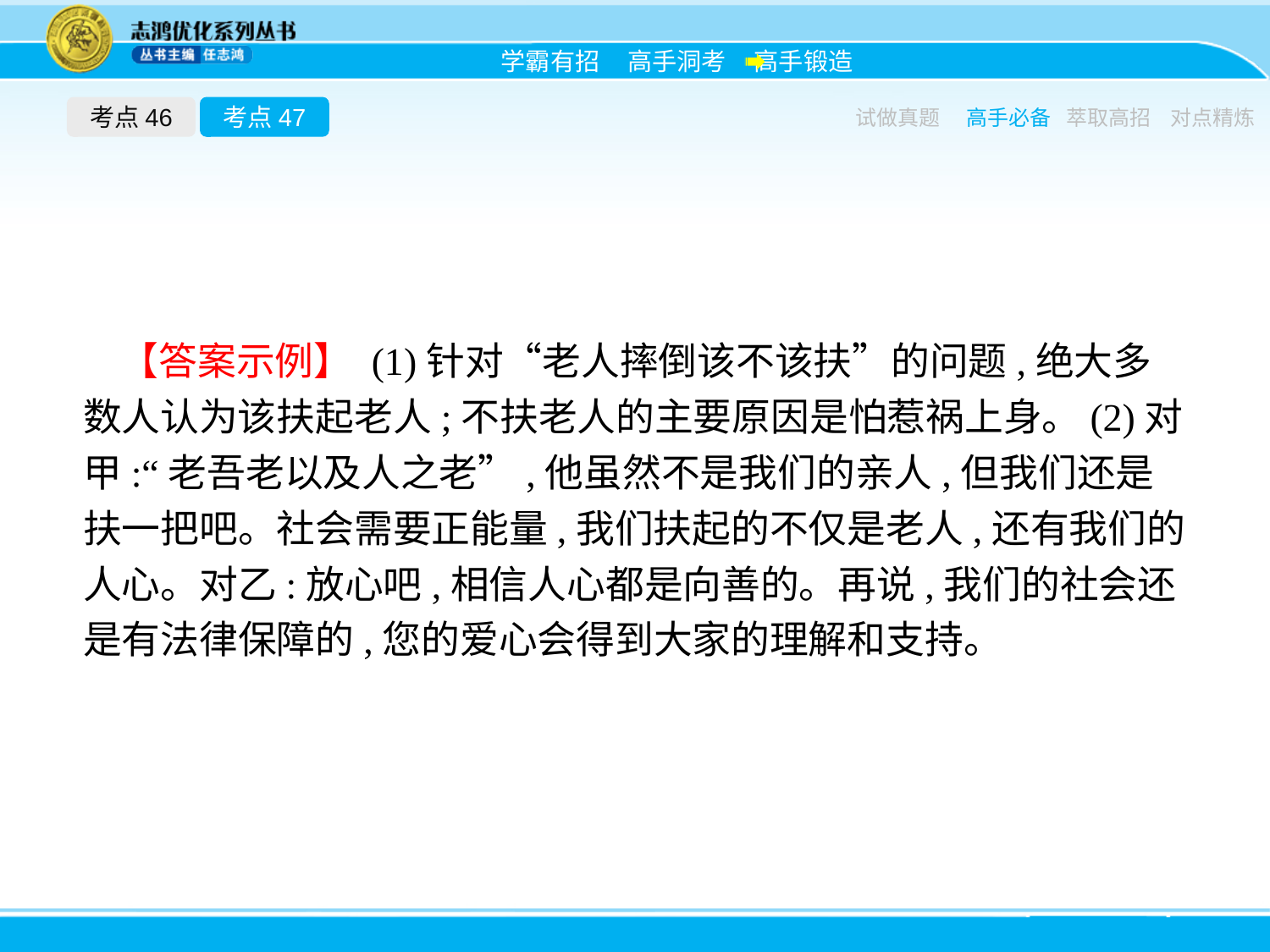

考点46
考点47
试做真题
高手必备
萃取高招
对点精炼
【答案示例】 (1)针对“老人摔倒该不该扶”的问题,绝大多数人认为该扶起老人;不扶老人的主要原因是怕惹祸上身。(2)对甲:“老吾老以及人之老”,他虽然不是我们的亲人,但我们还是扶一把吧。社会需要正能量,我们扶起的不仅是老人,还有我们的人心。对乙:放心吧,相信人心都是向善的。再说,我们的社会还是有法律保障的,您的爱心会得到大家的理解和支持。